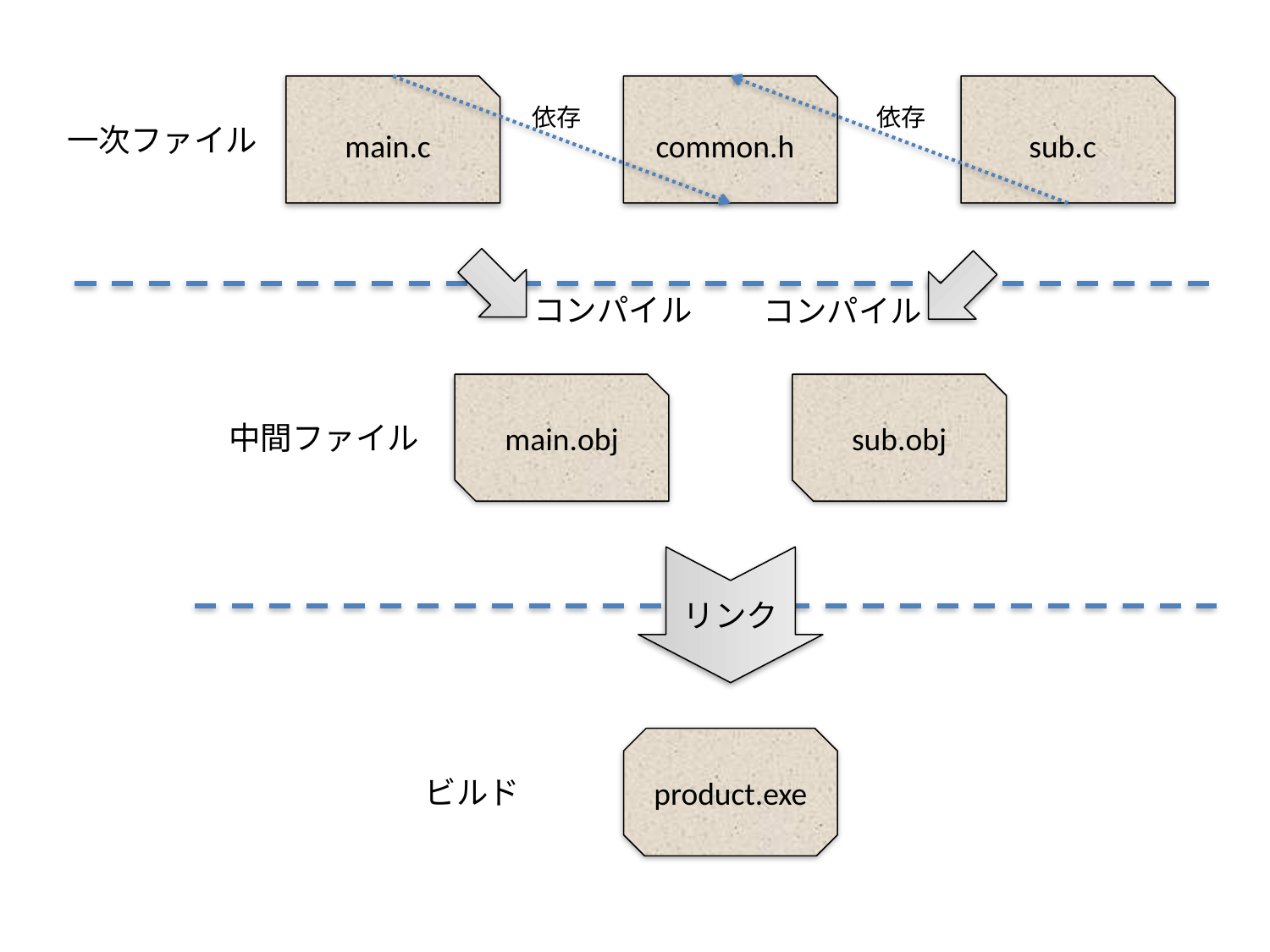

main.c
common.h
sub.c
依存
依存
一次ファイル

コンパイル
コンパイル
main.obj
sub.obj
中間ファイル
リンク
product.exe
ビルド